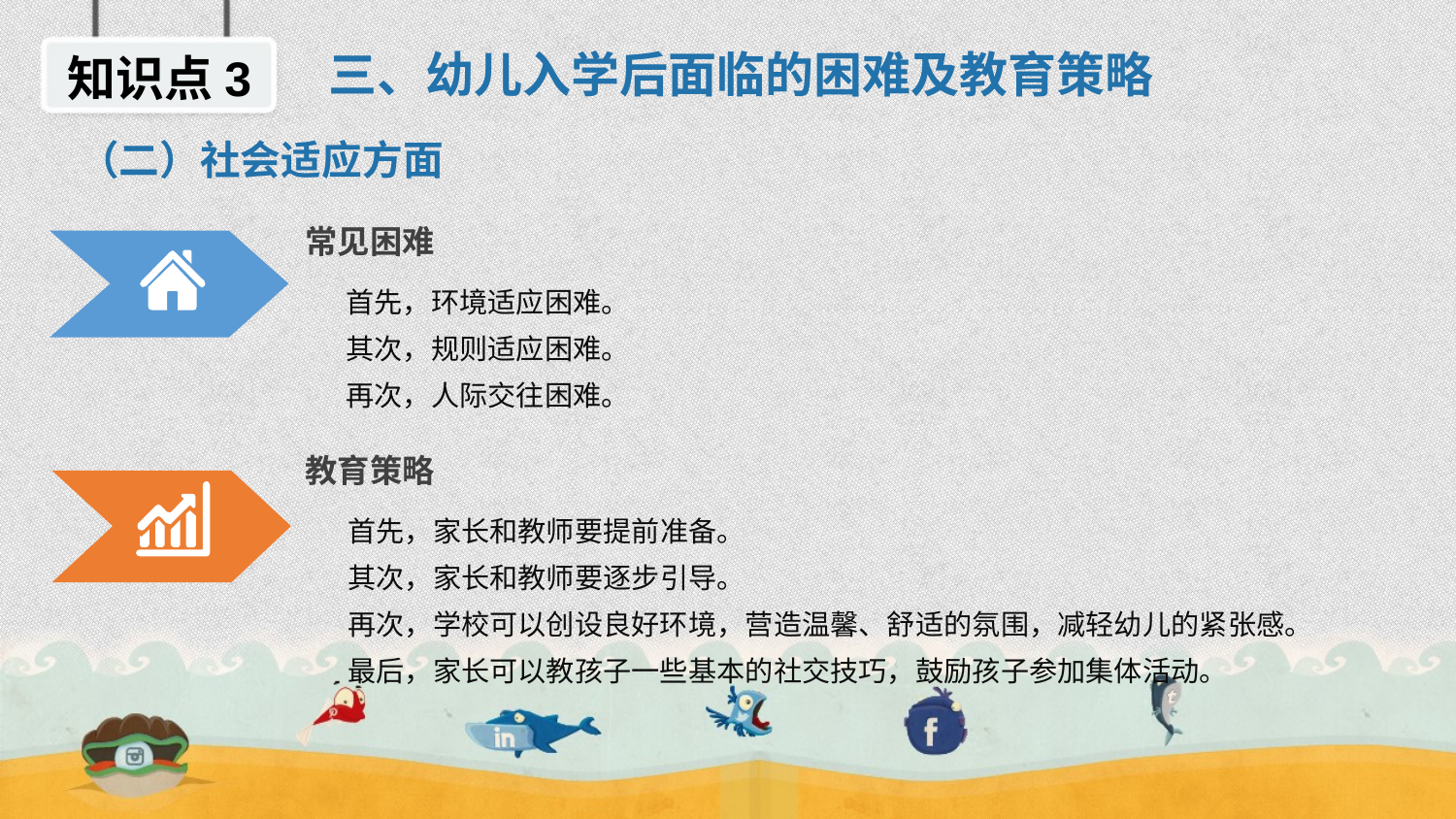

三、幼儿入学后面临的困难及教育策略
知识点3
（二）社会适应方面
常见困难

  首先，环境适应困难。
  其次，规则适应困难。
  再次，人际交往困难。
教育策略

  首先，家长和教师要提前准备。
  其次，家长和教师要逐步引导。
  再次，学校可以创设良好环境，营造温馨、舒适的氛围，减轻幼儿的紧张感。
  最后，家长可以教孩子一些基本的社交技巧，鼓励孩子参加集体活动。